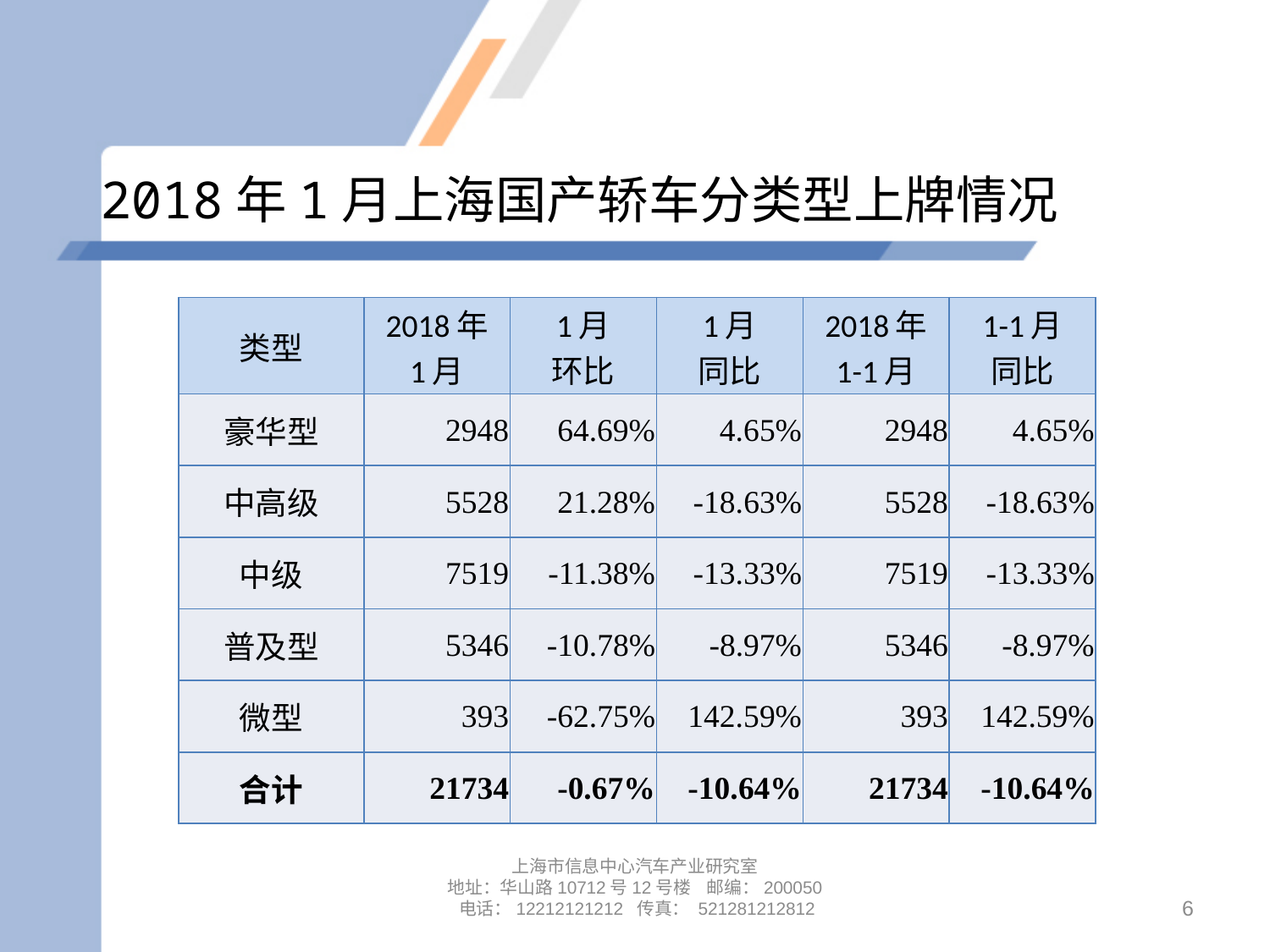

# 2018年1月上海国产轿车分类型上牌情况
| 类型 | 2018年 1月 | 1月 环比 | 1月 同比 | 2018年 1-1月 | 1-1月 同比 |
| --- | --- | --- | --- | --- | --- |
| 豪华型 | 2948 | 64.69% | 4.65% | 2948 | 4.65% |
| 中高级 | 5528 | 21.28% | -18.63% | 5528 | -18.63% |
| 中级 | 7519 | -11.38% | -13.33% | 7519 | -13.33% |
| 普及型 | 5346 | -10.78% | -8.97% | 5346 | -8.97% |
| 微型 | 393 | -62.75% | 142.59% | 393 | 142.59% |
| 合计 | 21734 | -0.67% | -10.64% | 21734 | -10.64% |
上海市信息中心汽车产业研究室
地址：华山路10712号12号楼    邮编：200050  电话：12212121212  传真： 521281212812

6